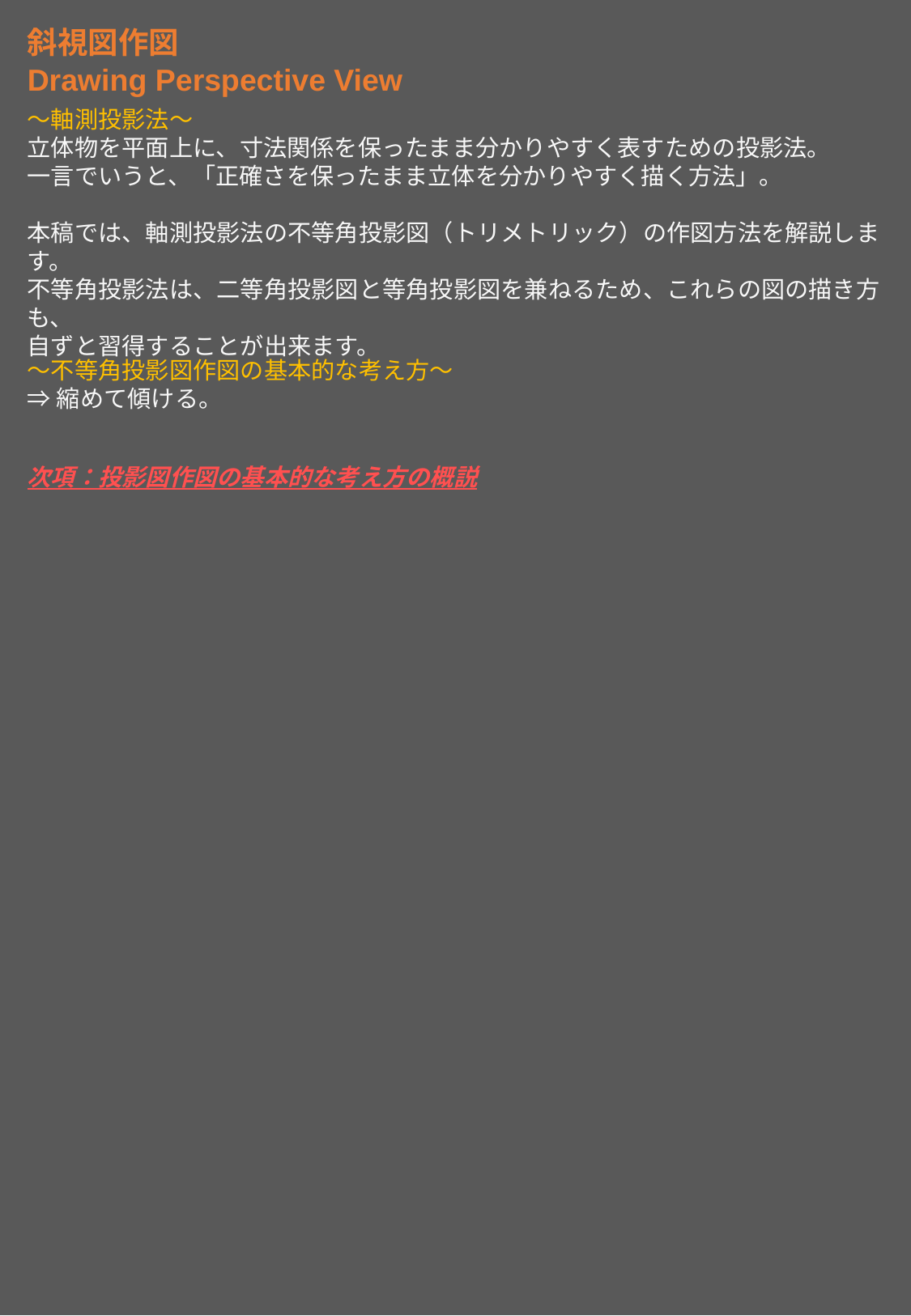

斜視図作図
Drawing Perspective View
～軸測投影法～
立体物を平面上に、寸法関係を保ったまま分かりやすく表すための投影法。
一言でいうと、「正確さを保ったまま立体を分かりやすく描く方法」。

本稿では、軸測投影法の不等角投影図（トリメトリック）の作図方法を解説します。
不等角投影法は、二等角投影図と等角投影図を兼ねるため、これらの図の描き方も、
自ずと習得することが出来ます。
～不等角投影図作図の基本的な考え方～
⇒縮めて傾ける。
次項：投影図作図の基本的な考え方の概説